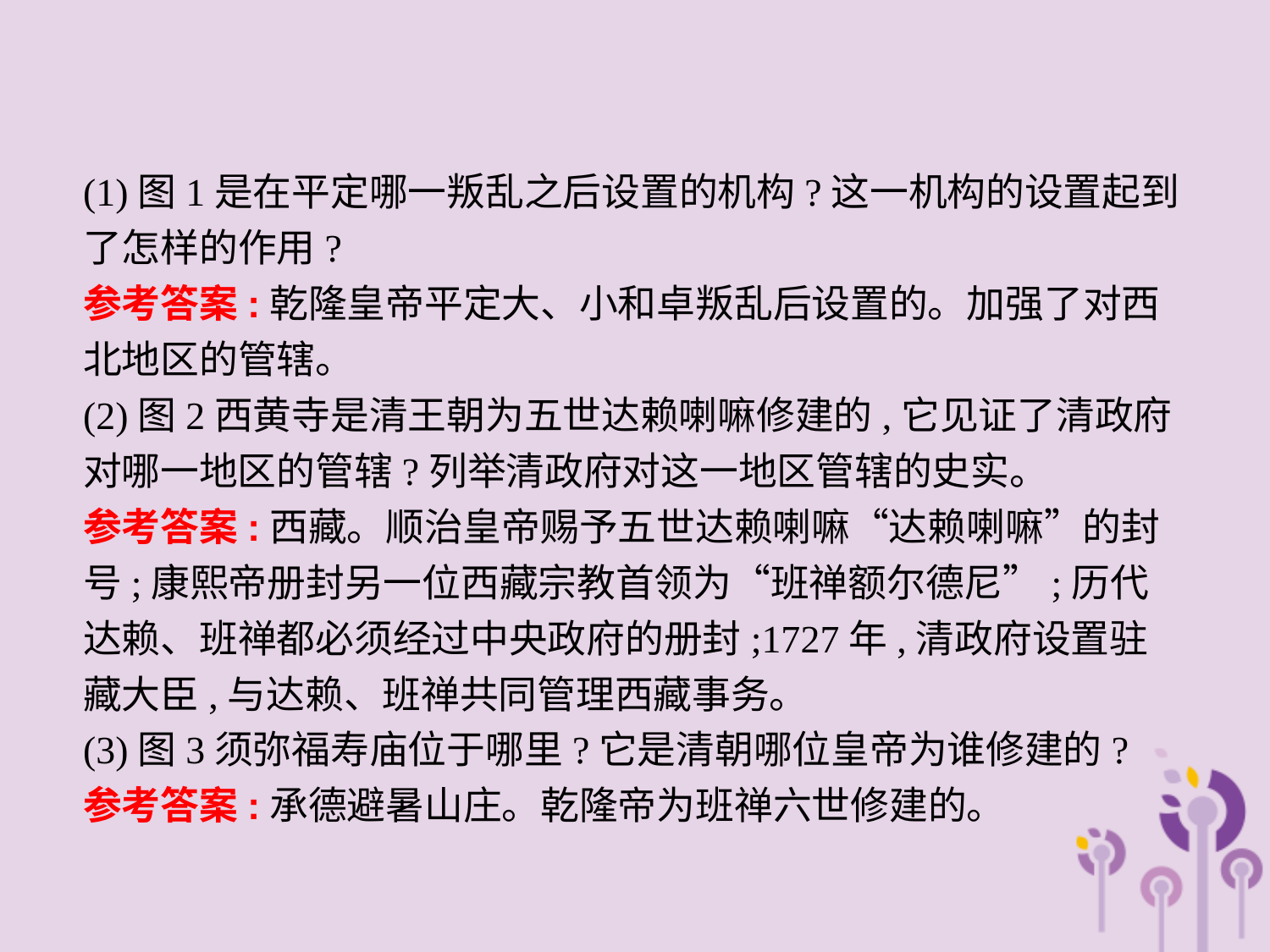

(1)图1是在平定哪一叛乱之后设置的机构?这一机构的设置起到了怎样的作用?
参考答案:乾隆皇帝平定大、小和卓叛乱后设置的。加强了对西北地区的管辖。
(2)图2西黄寺是清王朝为五世达赖喇嘛修建的,它见证了清政府对哪一地区的管辖?列举清政府对这一地区管辖的史实。
参考答案:西藏。顺治皇帝赐予五世达赖喇嘛“达赖喇嘛”的封号;康熙帝册封另一位西藏宗教首领为“班禅额尔德尼”;历代达赖、班禅都必须经过中央政府的册封;1727年,清政府设置驻藏大臣,与达赖、班禅共同管理西藏事务。
(3)图3须弥福寿庙位于哪里?它是清朝哪位皇帝为谁修建的?
参考答案:承德避暑山庄。乾隆帝为班禅六世修建的。